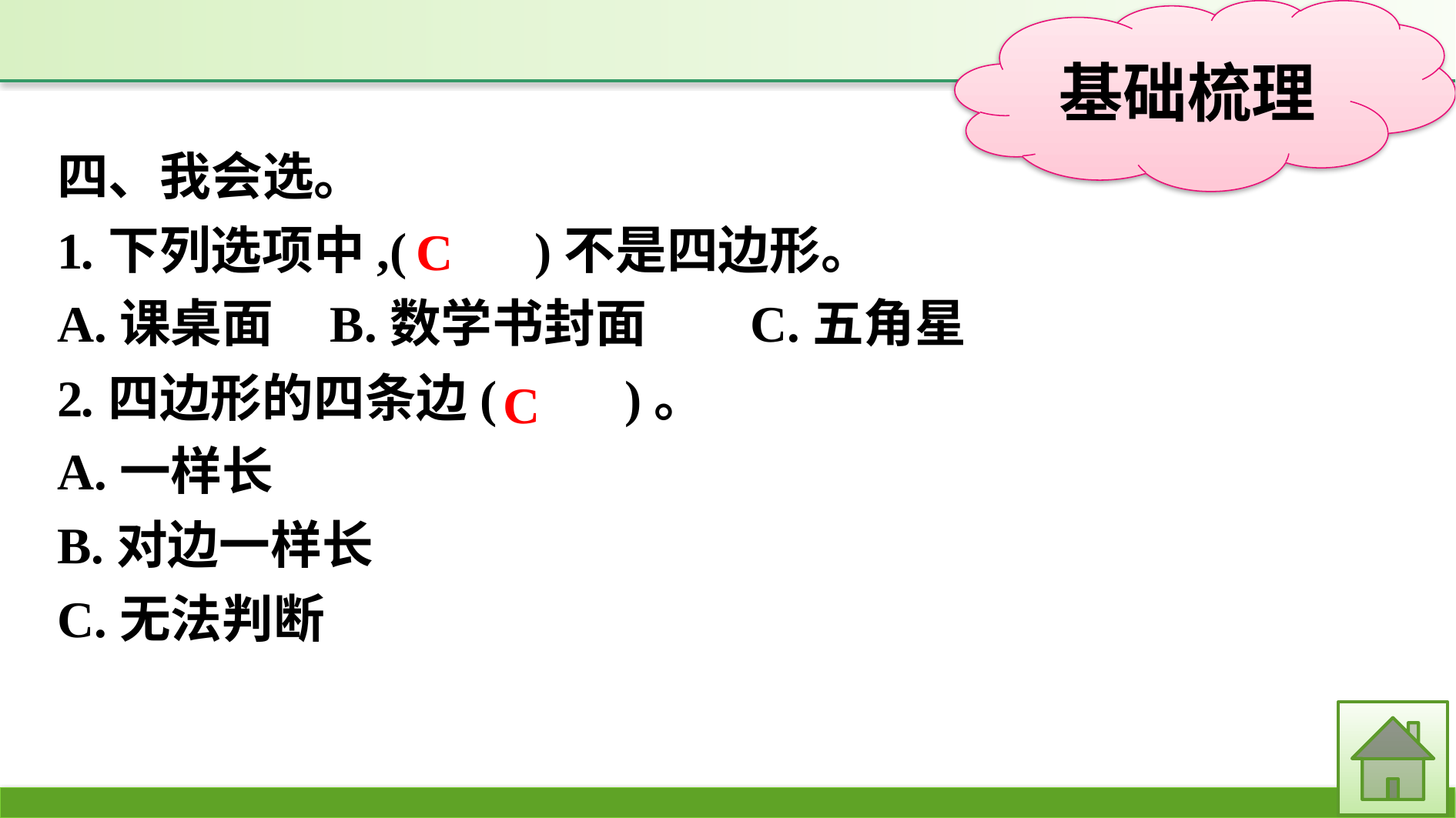

四、我会选。
1.下列选项中,(　　)不是四边形。
A.课桌面	B.数学书封面	C.五角星
2.四边形的四条边(　　)。
A.一样长
B.对边一样长
C.无法判断
C
C